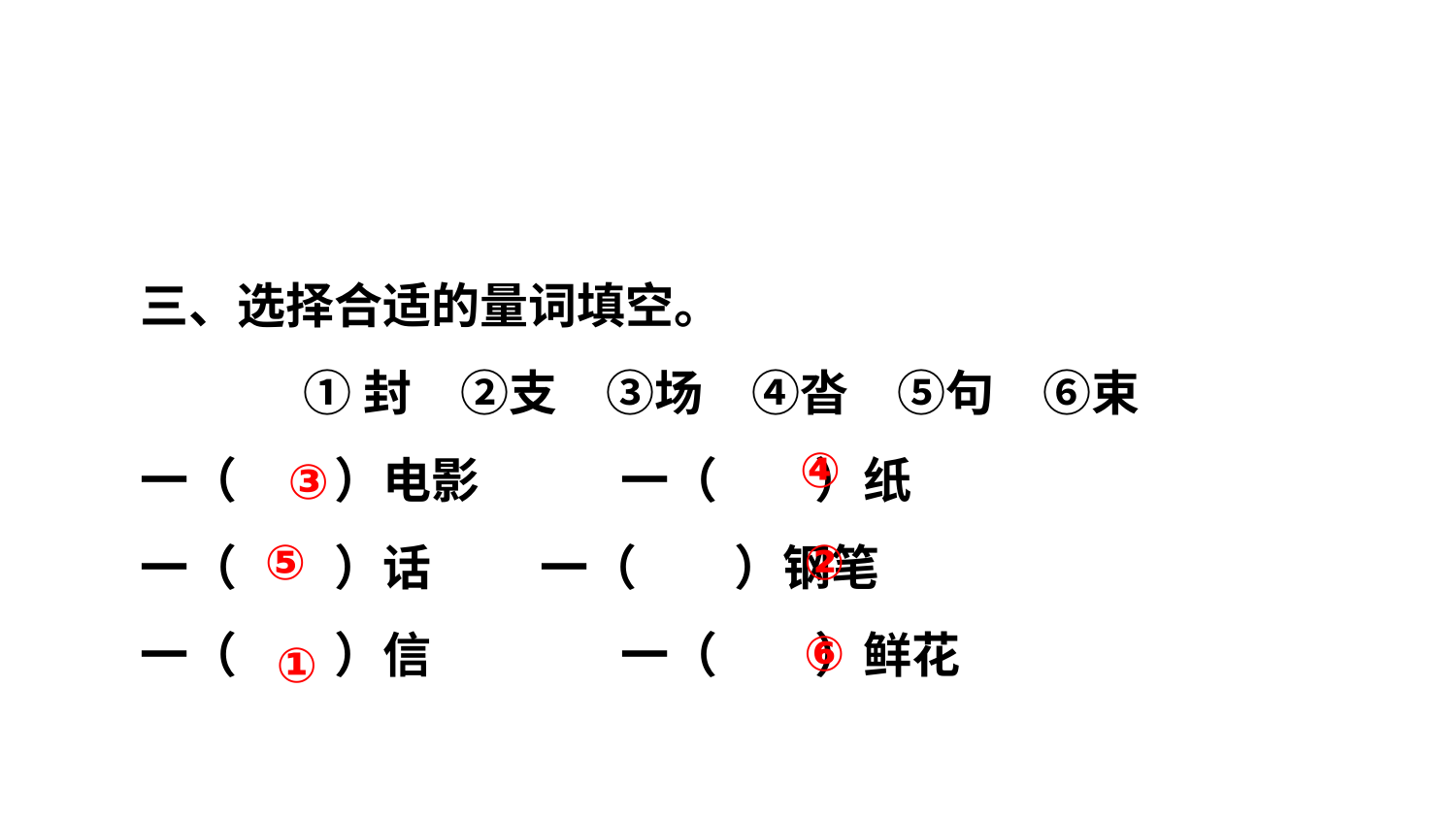

三、选择合适的量词填空。
①封　②支　③场　④沓　⑤句　⑥束
一（　　）电影　　    一（　　）纸
一（　　）话          一（　　）钢笔
一（　　）信　　    　一（　　）鲜花
④
③
⑤
②
⑥
①